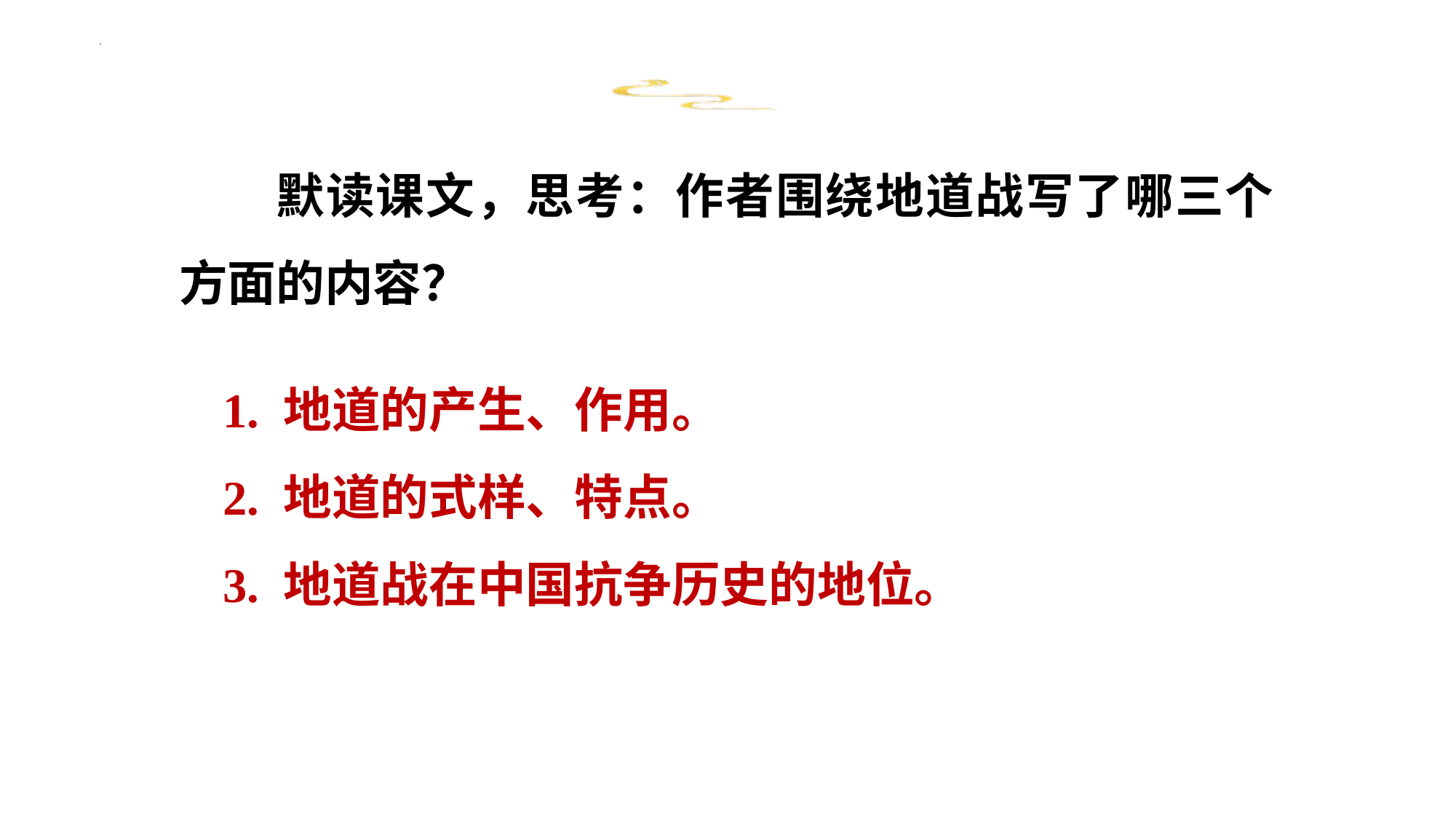

默读课文，思考：作者围绕地道战写了哪三个方面的内容？
1. 地道的产生、作用。
2. 地道的式样、特点。
3. 地道战在中国抗争历史的地位。